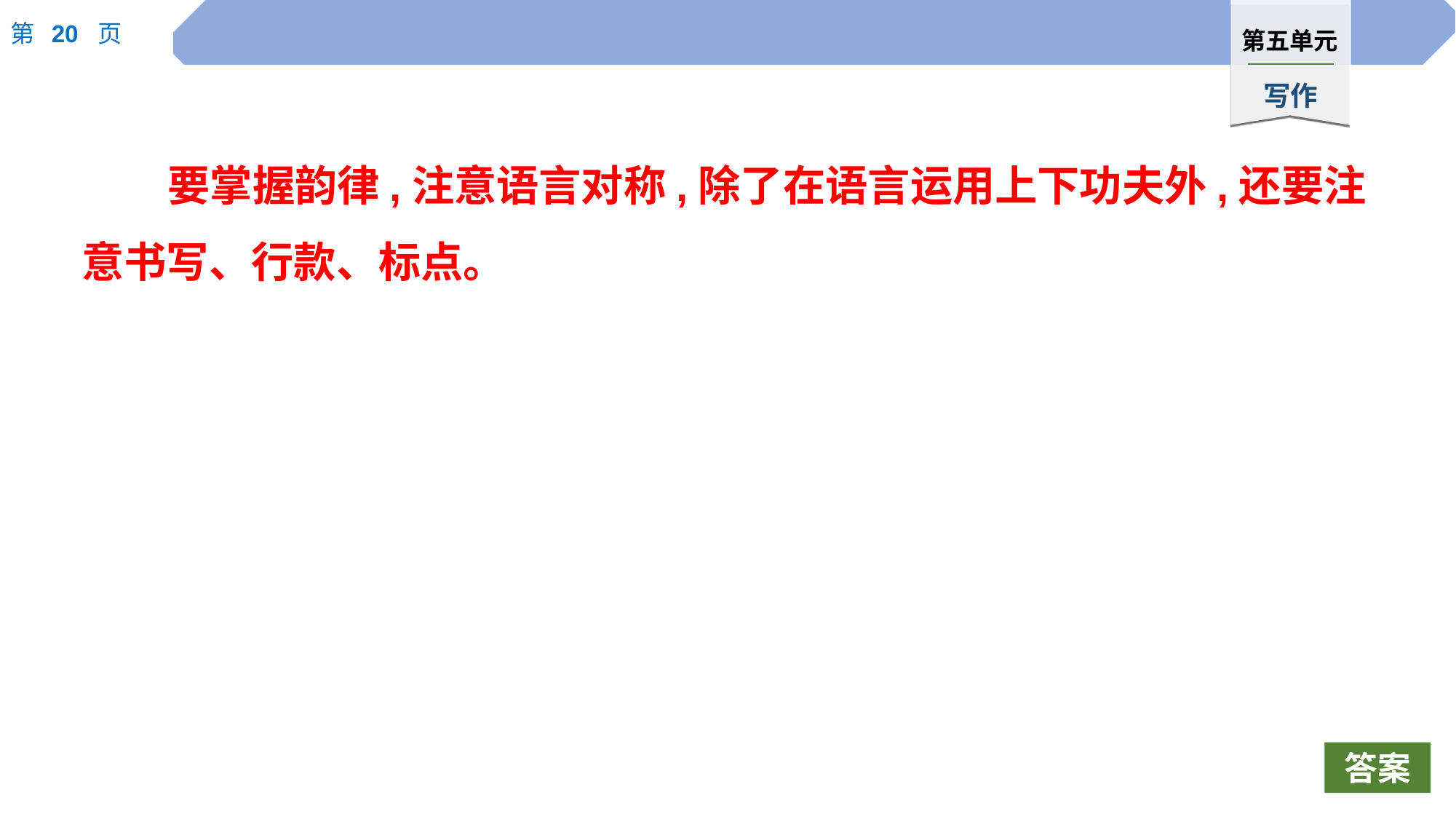

要掌握韵律,注意语言对称,除了在语言运用上下功夫外,还要注意书写、行款、标点。
答案